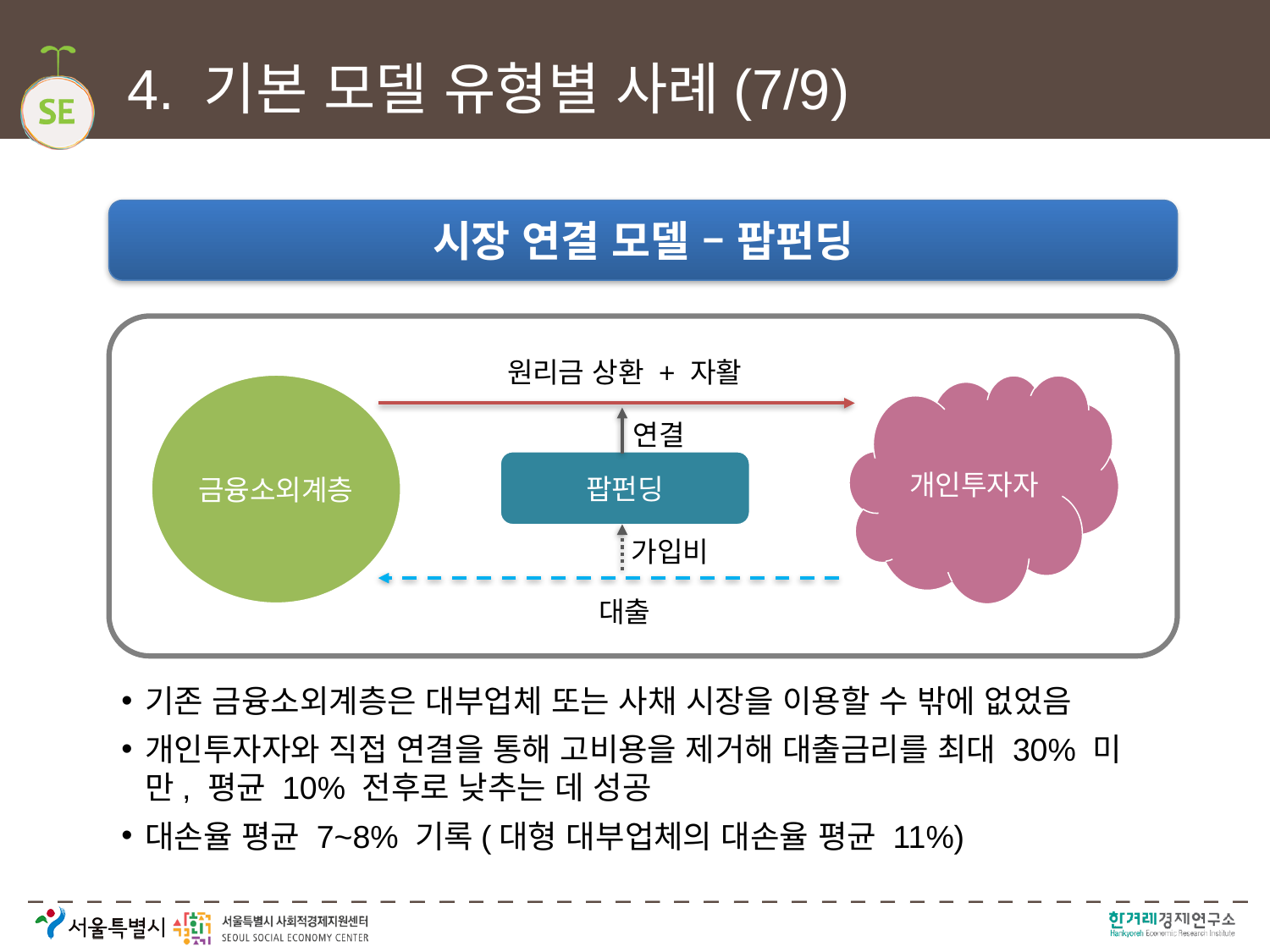

# 4. 기본 모델 유형별 사례(7/9)
시장 연결 모델 – 팝펀딩

원리금 상환 + 자활
금융소외계층
개인투자자
연결
팝펀딩
가입비
대출
기존 금융소외계층은 대부업체 또는 사채 시장을 이용할 수 밖에 없었음
개인투자자와 직접 연결을 통해 고비용을 제거해 대출금리를 최대 30% 미만, 평균 10% 전후로 낮추는 데 성공
대손율 평균 7~8% 기록(대형 대부업체의 대손율 평균 11%)